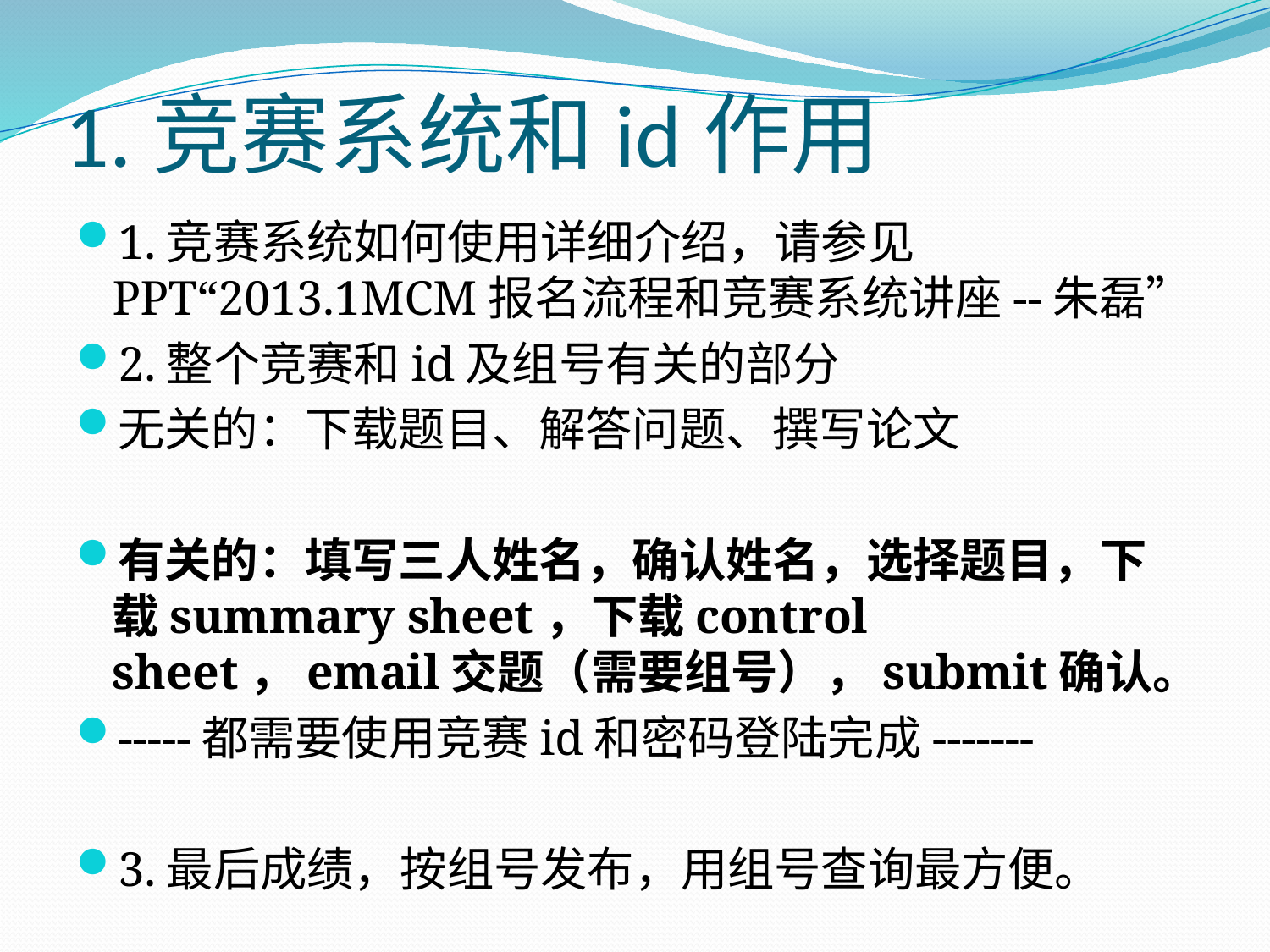

# 1.竞赛系统和id作用
1.竞赛系统如何使用详细介绍，请参见PPT“2013.1MCM报名流程和竞赛系统讲座--朱磊”
2.整个竞赛和id及组号有关的部分
无关的：下载题目、解答问题、撰写论文

有关的：填写三人姓名，确认姓名，选择题目，下载summary sheet，下载control sheet，email交题（需要组号），submit确认。
-----都需要使用竞赛id和密码登陆完成-------

3.最后成绩，按组号发布，用组号查询最方便。